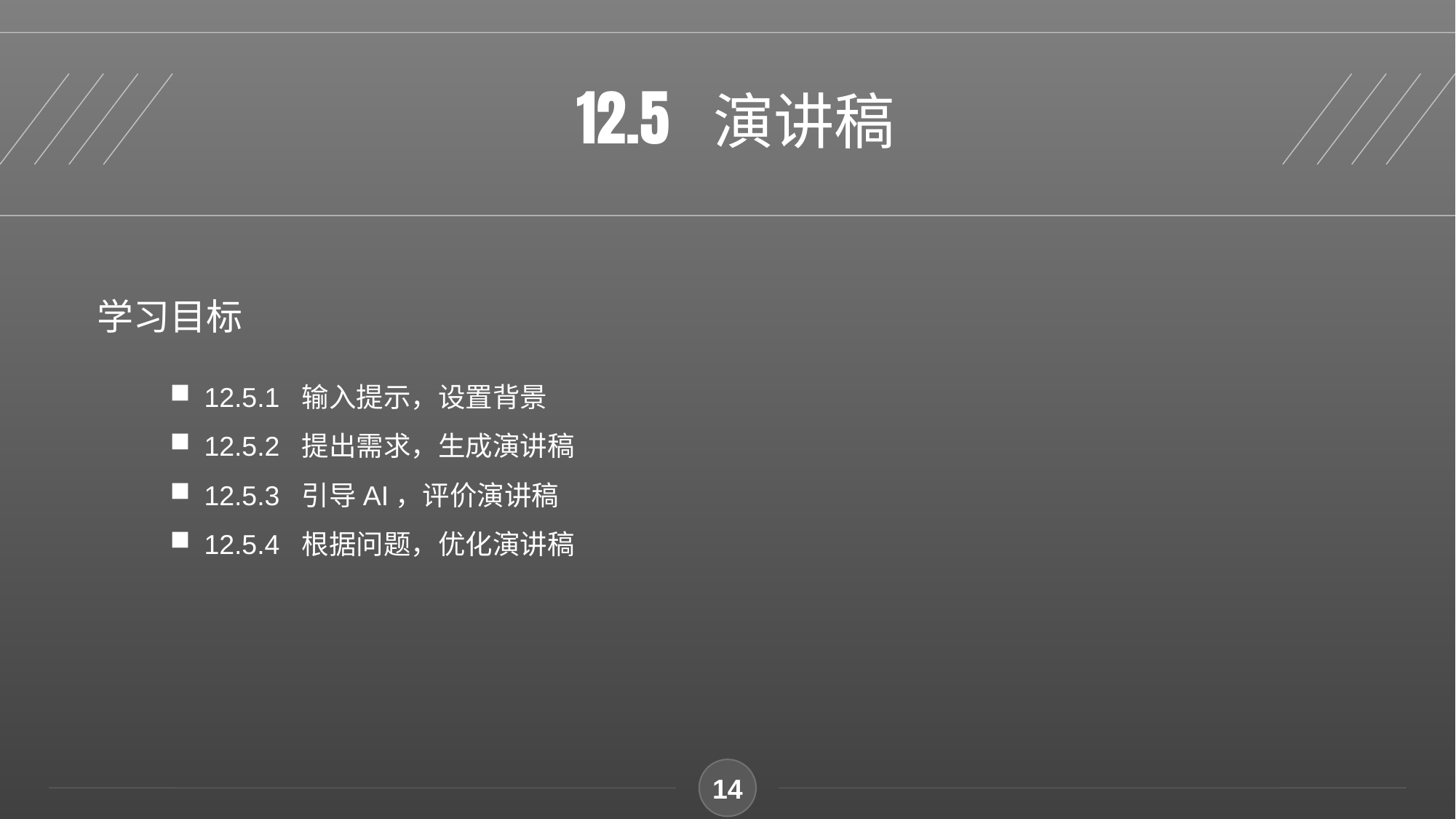

12.5  演讲稿

学习目标
12.5.1  输入提示，设置背景
12.5.2  提出需求，生成演讲稿
12.5.3  引导AI，评价演讲稿
12.5.4  根据问题，优化演讲稿